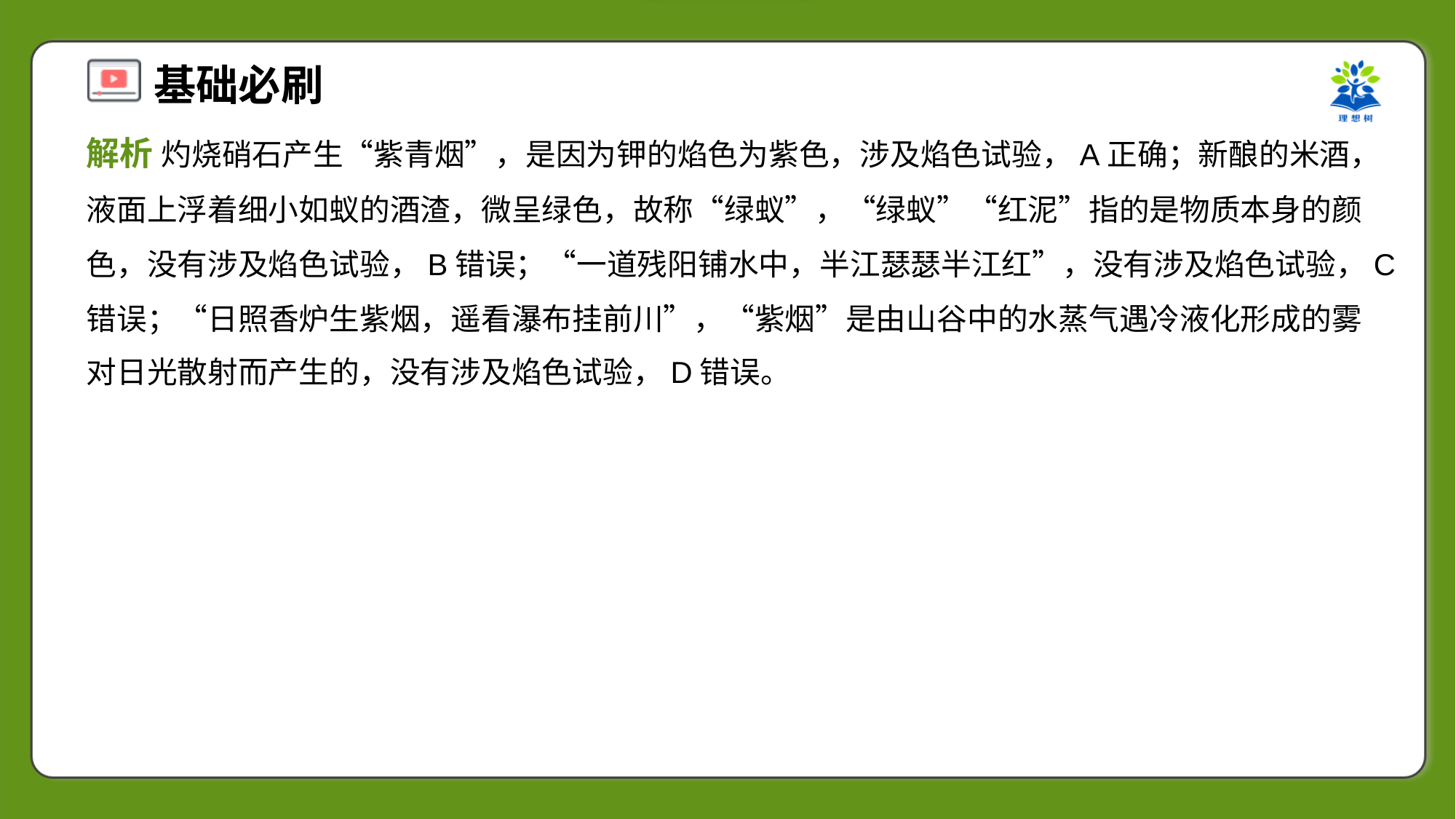

解析 灼烧硝石产生“紫青烟”，是因为钾的焰色为紫色，涉及焰色试验，A正确；新酿的米酒，
液面上浮着细小如蚁的酒渣，微呈绿色，故称“绿蚁”，“绿蚁”“红泥”指的是物质本身的颜
色，没有涉及焰色试验，B错误；“一道残阳铺水中，半江瑟瑟半江红”，没有涉及焰色试验，C
错误；“日照香炉生紫烟，遥看瀑布挂前川”，“紫烟”是由山谷中的水蒸气遇冷液化形成的雾
对日光散射而产生的，没有涉及焰色试验，D错误。